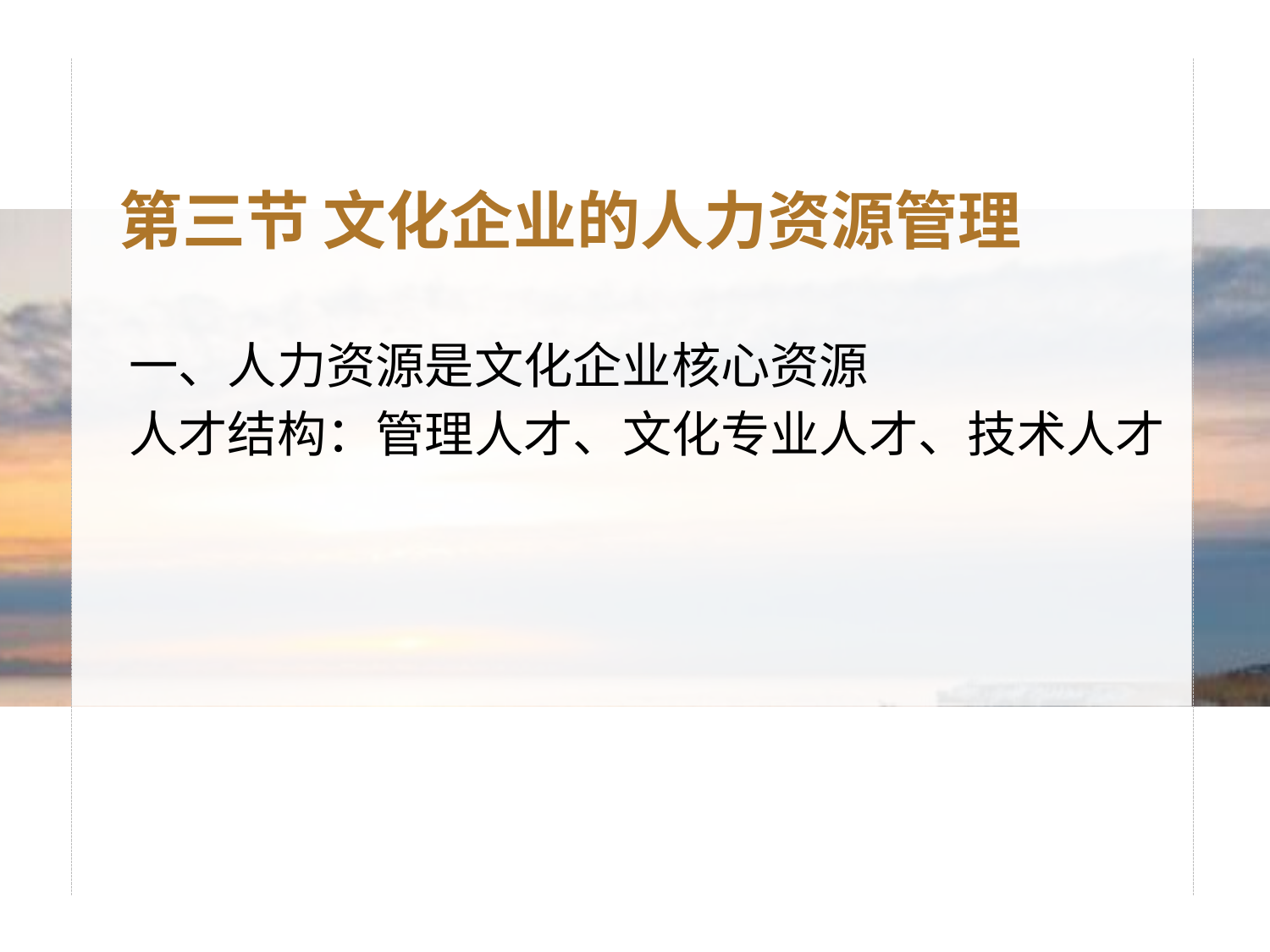

第三节 文化企业的人力资源管理
一、人力资源是文化企业核心资源
人才结构：管理人才、文化专业人才、技术人才